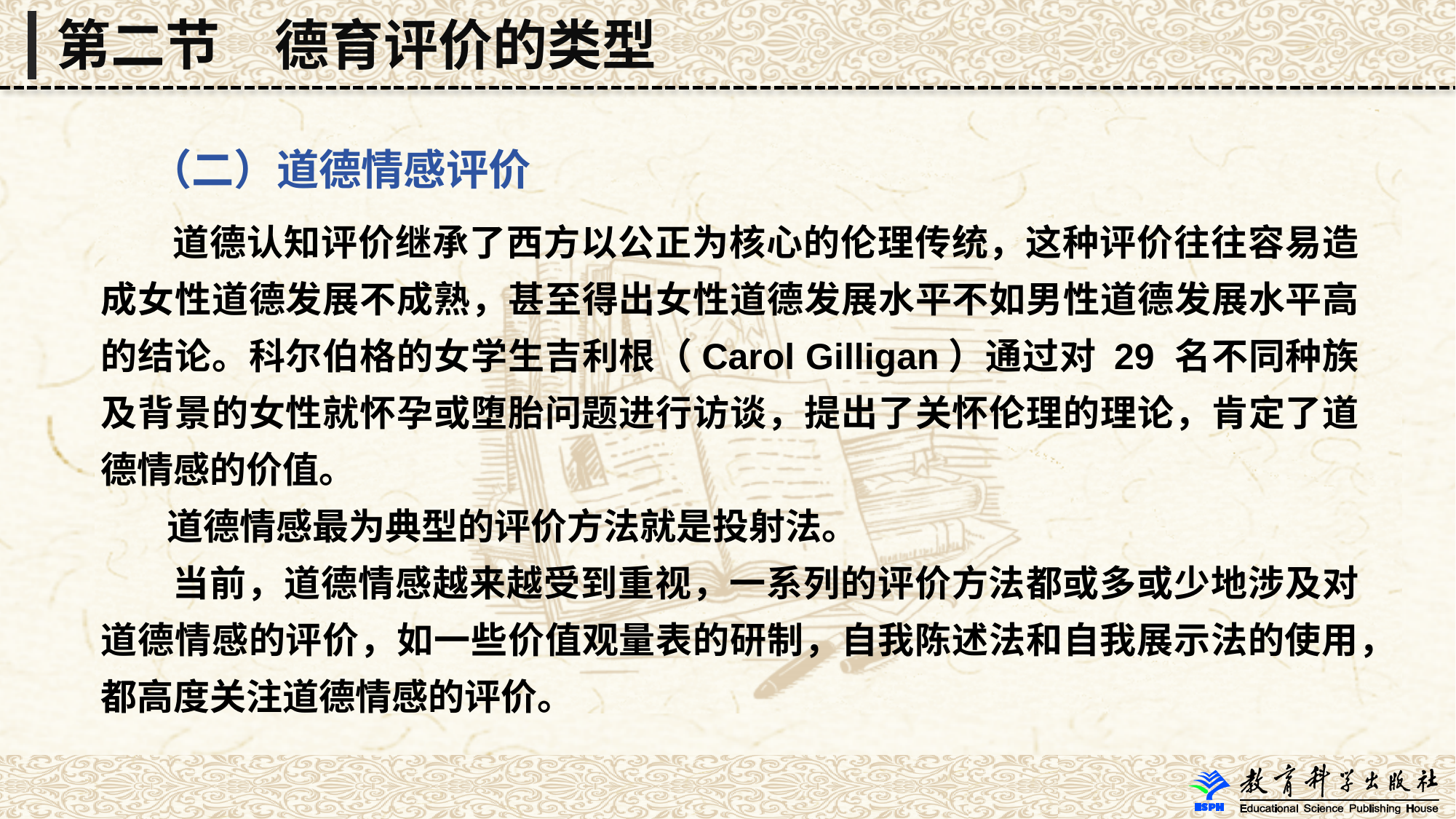

第二节　德育评价的类型
    （二）道德情感评价

       道德认知评价继承了西方以公正为核心的伦理传统，这种评价往往容易造成女性道德发展不成熟，甚至得出女性道德发展水平不如男性道德发展水平高的结论。科尔伯格的女学生吉利根（Carol Gilligan）通过对 29 名不同种族及背景的女性就怀孕或堕胎问题进行访谈，提出了关怀伦理的理论，肯定了道德情感的价值。
       道德情感最为典型的评价方法就是投射法。
       当前，道德情感越来越受到重视，一系列的评价方法都或多或少地涉及对道德情感的评价，如一些价值观量表的研制，自我陈述法和自我展示法的使用，都高度关注道德情感的评价。